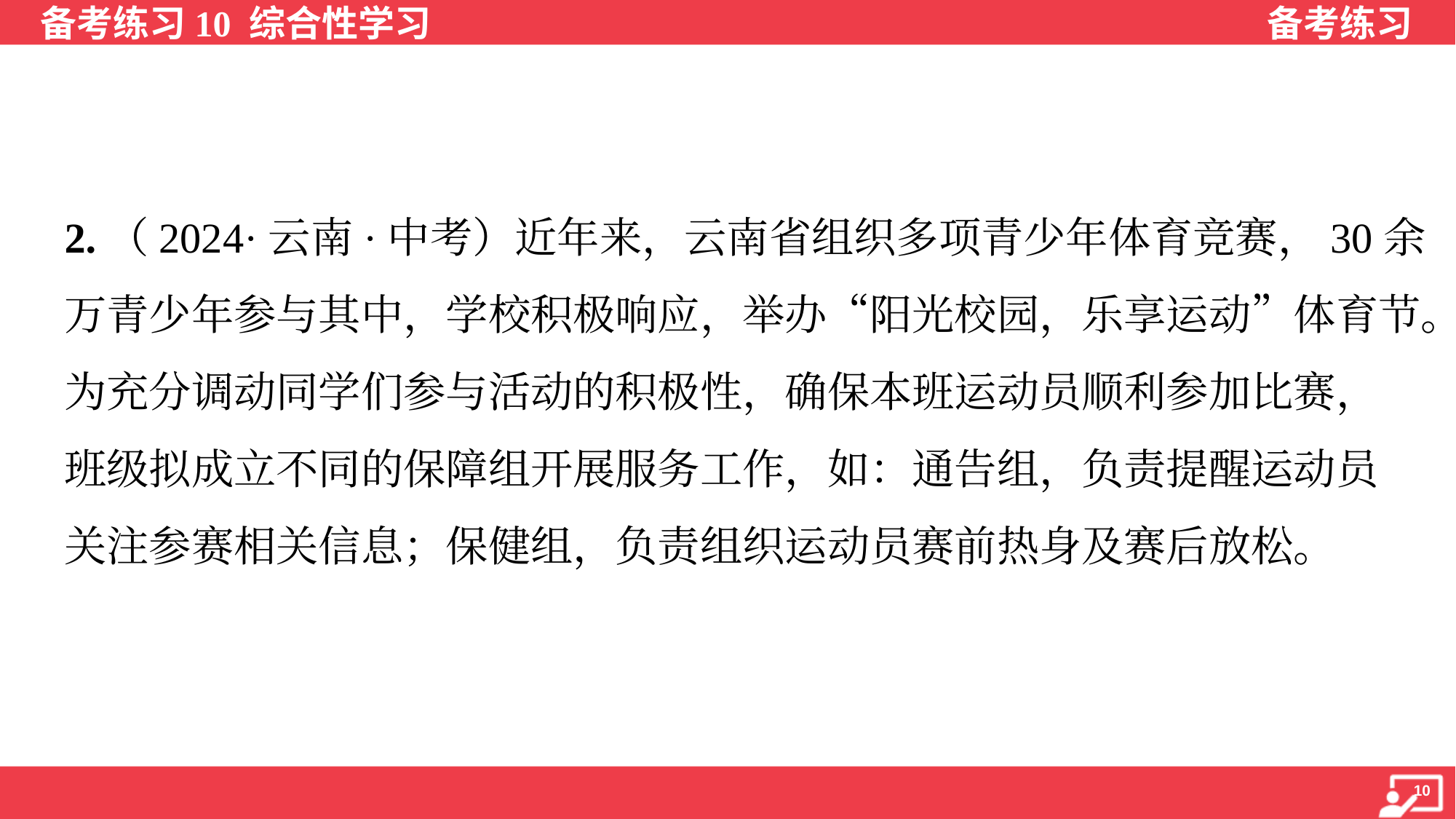

2.（2024·云南·中考）近年来，云南省组织多项青少年体育竞赛，30余
万青少年参与其中，学校积极响应，举办“阳光校园，乐享运动”体育节。
为充分调动同学们参与活动的积极性，确保本班运动员顺利参加比赛，
班级拟成立不同的保障组开展服务工作，如：通告组，负责提醒运动员
关注参赛相关信息；保健组，负责组织运动员赛前热身及赛后放松。